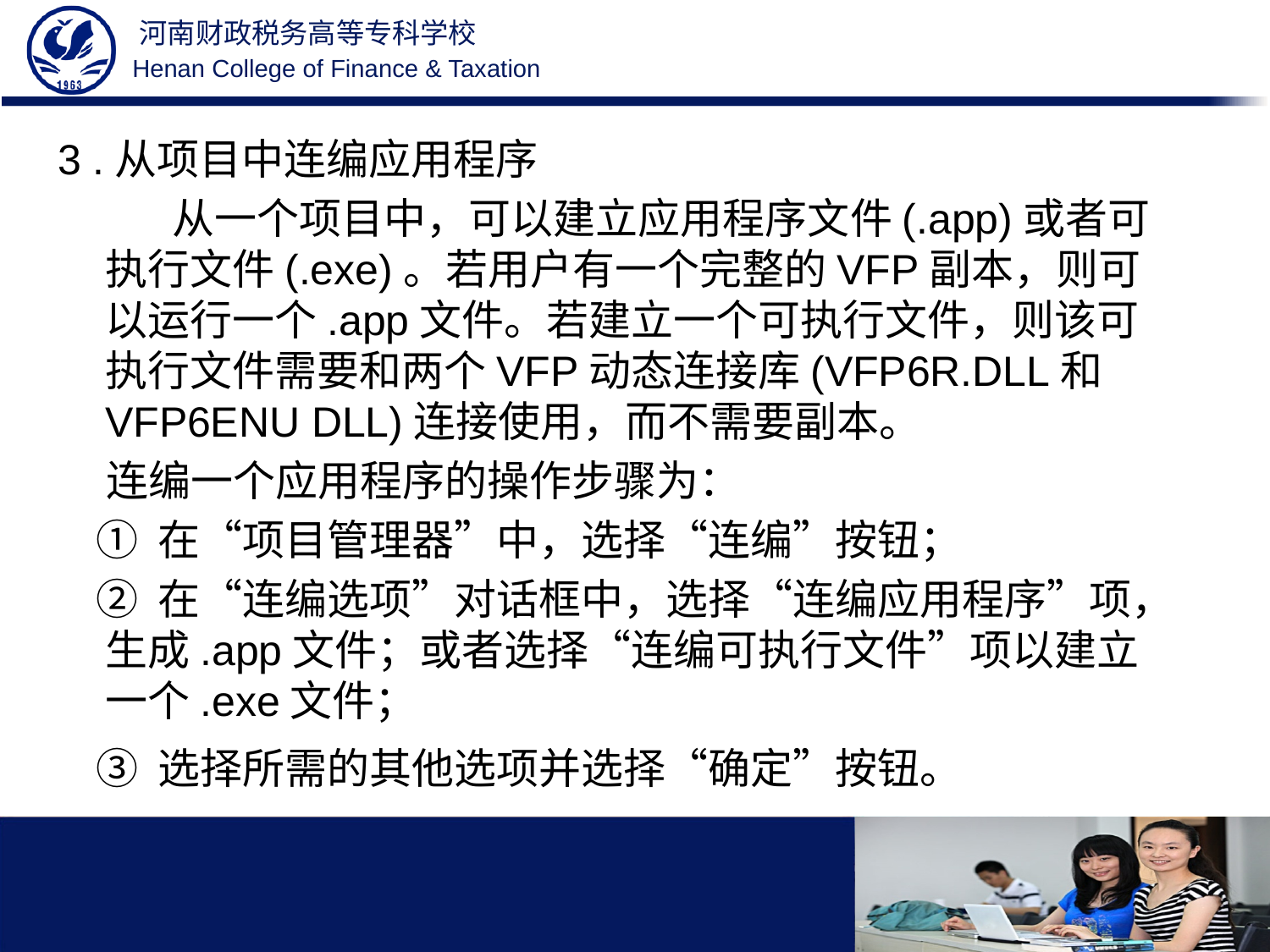

3 .从项目中连编应用程序
           从一个项目中，可以建立应用程序文件(.app)或者可执行文件(.exe)。若用户有一个完整的VFP副本，则可以运行一个.app文件。若建立一个可执行文件，则该可执行文件需要和两个VFP动态连接库(VFP6R.DLL和VFP6ENU DLL)连接使用，而不需要副本。
    连编一个应用程序的操作步骤为：
    ① 在“项目管理器”中，选择“连编”按钮；
    ② 在“连编选项”对话框中，选择“连编应用程序”项，生成.app文件；或者选择“连编可执行文件”项以建立一个.exe文件；
    ③ 选择所需的其他选项并选择“确定”按钮。